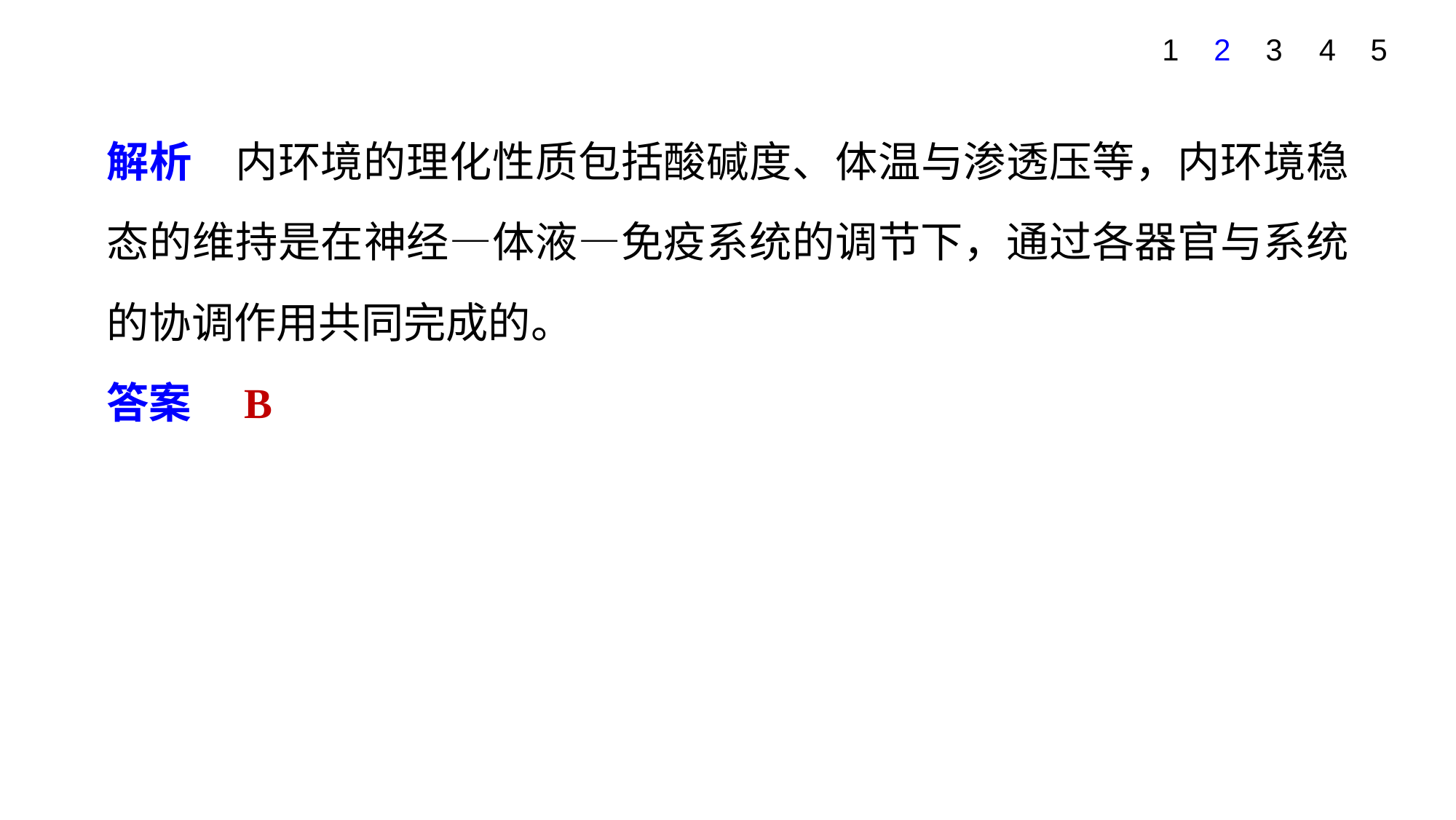

1
2
3
4
5
解析　内环境的理化性质包括酸碱度、体温与渗透压等，内环境稳态的维持是在神经—体液—免疫系统的调节下，通过各器官与系统的协调作用共同完成的。
答案　B